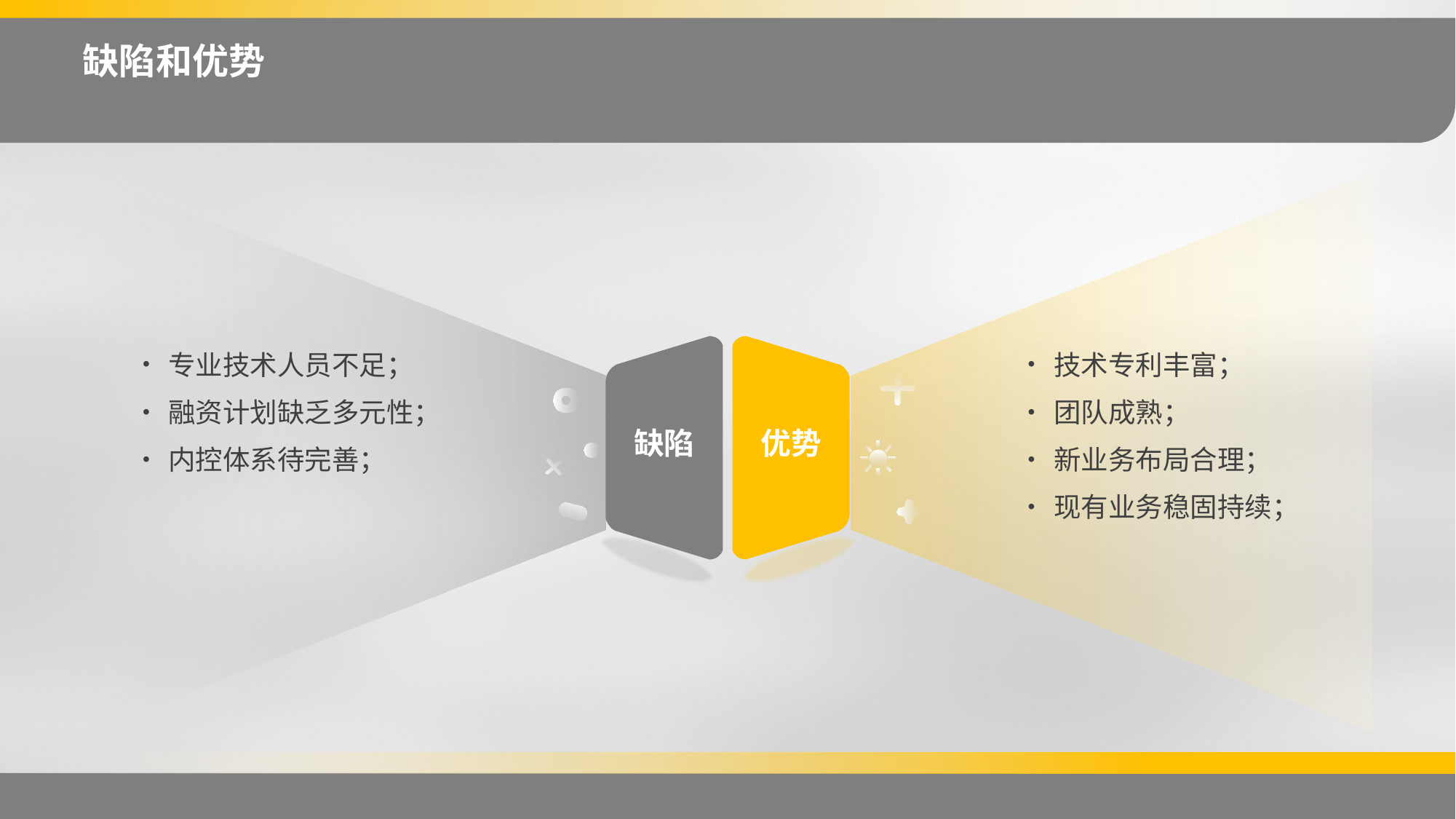

缺陷和优势

专业技术人员不足；
融资计划缺乏多元性；
内控体系待完善；
技术专利丰富；
团队成熟；
新业务布局合理；
现有业务稳固持续；

缺陷

优势